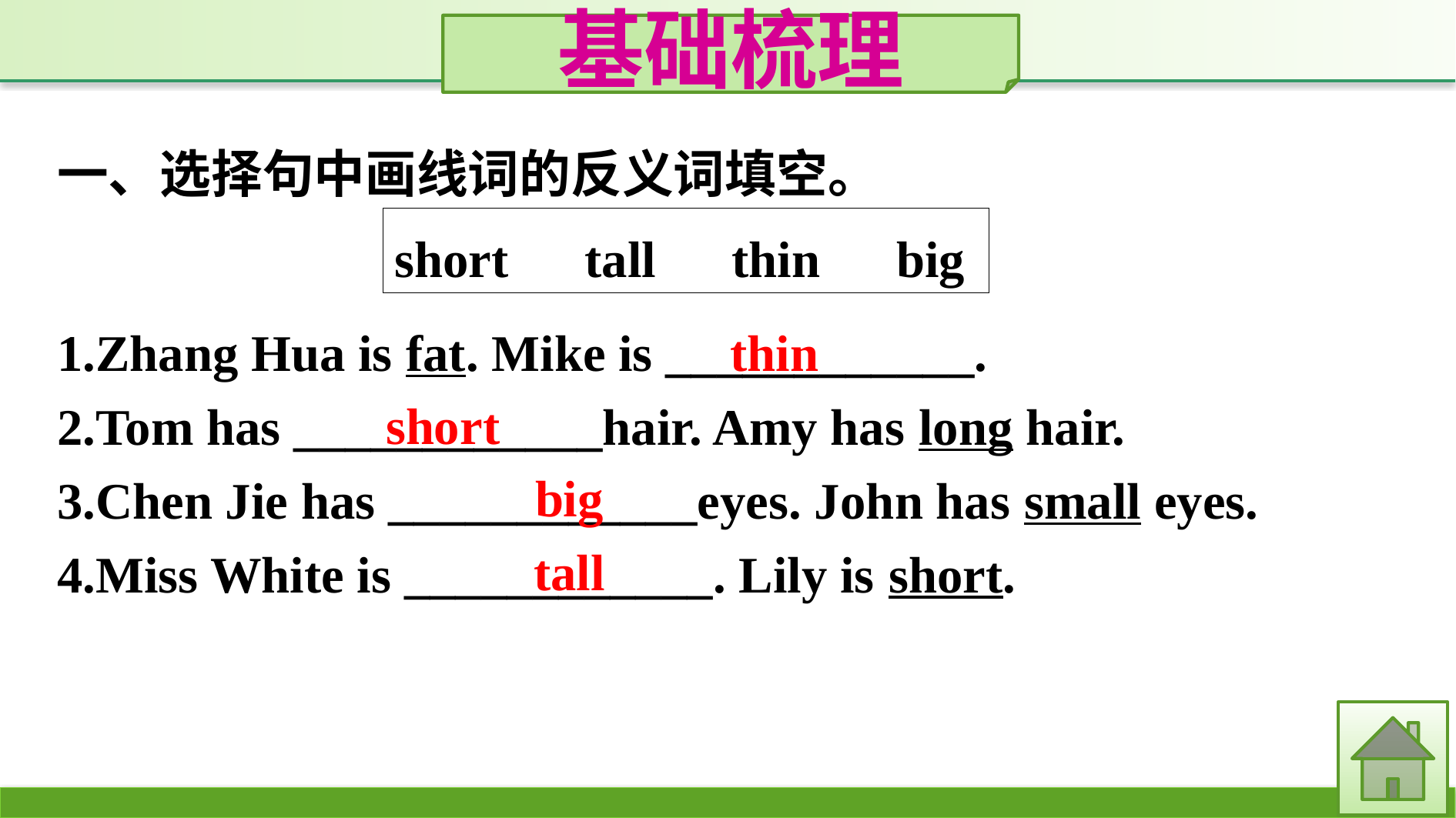

基础梳理
一、选择句中画线词的反义词填空。
short　tall　thin　big
1.Zhang Hua is fat. Mike is ____________.
2.Tom has ____________hair. Amy has long hair.
3.Chen Jie has ____________eyes. John has small eyes.
4.Miss White is ____________. Lily is short.
thin
short
big
tall